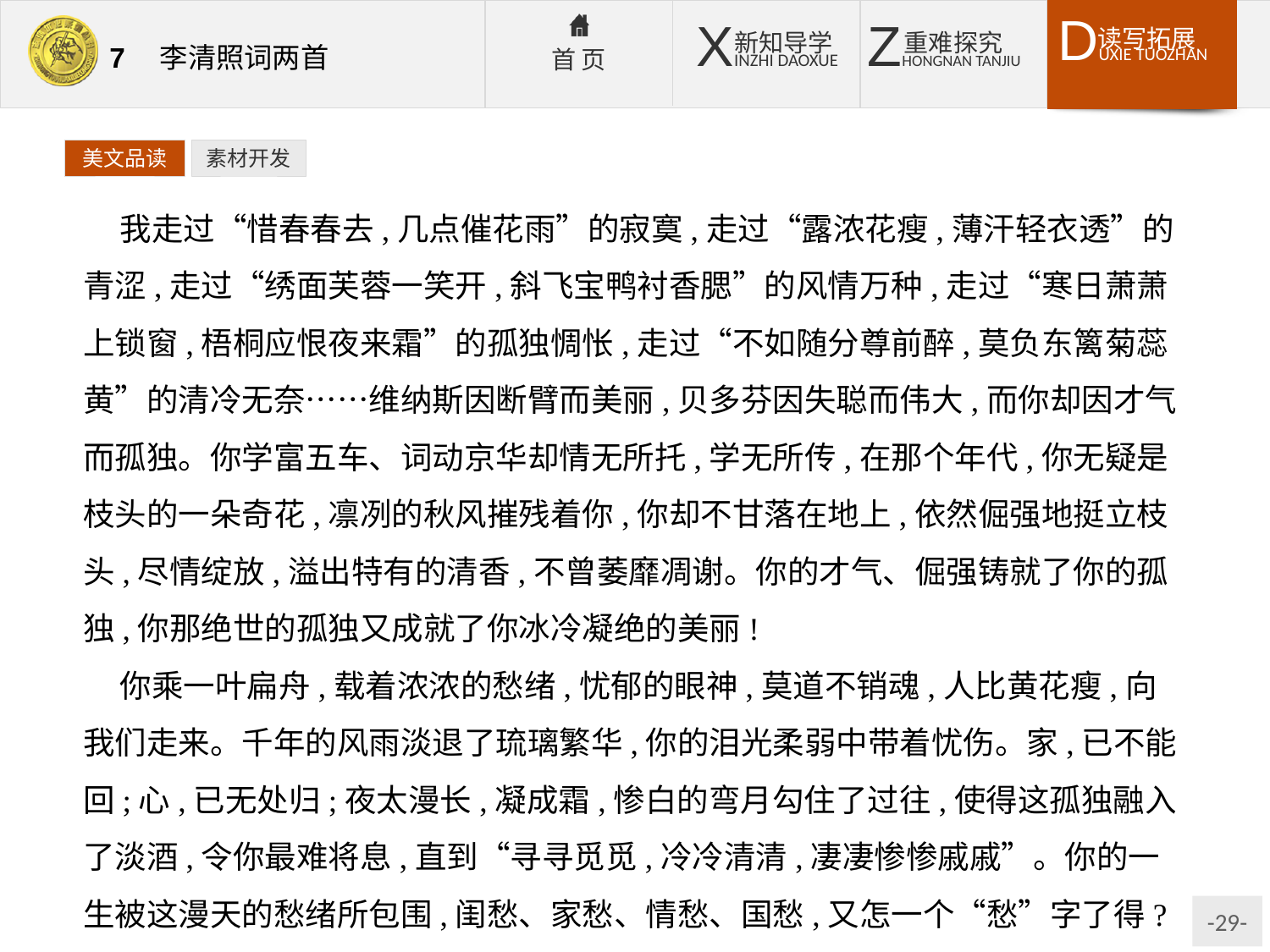

美文品读
素材开发
我走过“惜春春去,几点催花雨”的寂寞,走过“露浓花瘦,薄汗轻衣透”的青涩,走过“绣面芙蓉一笑开,斜飞宝鸭衬香腮”的风情万种,走过“寒日萧萧上锁窗,梧桐应恨夜来霜”的孤独惆怅,走过“不如随分尊前醉,莫负东篱菊蕊黄”的清冷无奈……维纳斯因断臂而美丽,贝多芬因失聪而伟大,而你却因才气而孤独。你学富五车、词动京华却情无所托,学无所传,在那个年代,你无疑是枝头的一朵奇花,凛冽的秋风摧残着你,你却不甘落在地上,依然倔强地挺立枝头,尽情绽放,溢出特有的清香,不曾萎靡凋谢。你的才气、倔强铸就了你的孤独,你那绝世的孤独又成就了你冰冷凝绝的美丽!
你乘一叶扁舟,载着浓浓的愁绪,忧郁的眼神,莫道不销魂,人比黄花瘦,向我们走来。千年的风雨淡退了琉璃繁华,你的泪光柔弱中带着忧伤。家,已不能回;心,已无处归;夜太漫长,凝成霜,惨白的弯月勾住了过往,使得这孤独融入了淡酒,令你最难将息,直到“寻寻觅觅,冷冷清清,凄凄惨惨戚戚”。你的一生被这漫天的愁绪所包围,闺愁、家愁、情愁、国愁,又怎一个“愁”字了得?